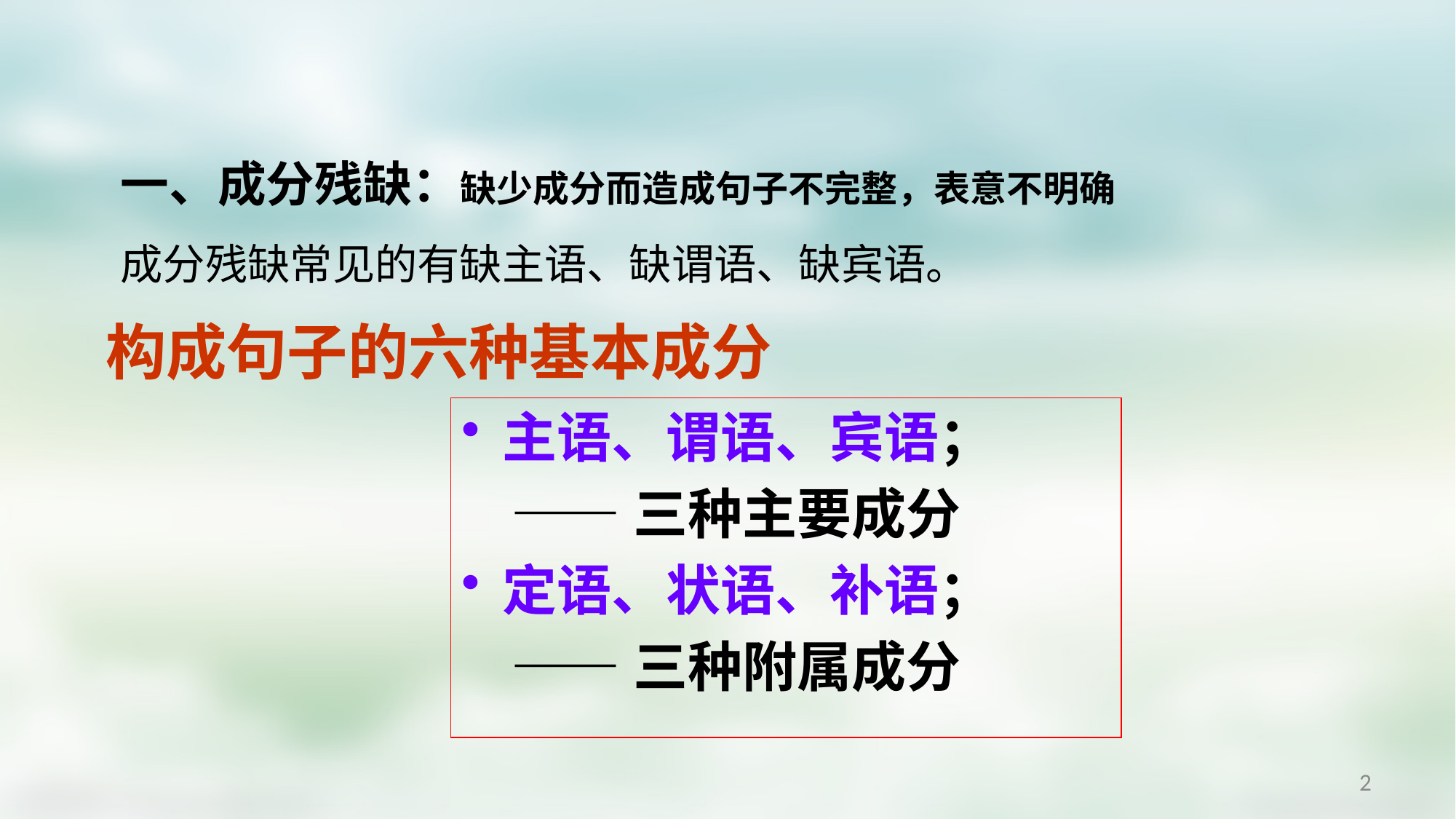

一、成分残缺：缺少成分而造成句子不完整，表意不明确
成分残缺常见的有缺主语、缺谓语、缺宾语。

构成句子的六种基本成分
主语、谓语、宾语；
    ——三种主要成分
定语、状语、补语；
    ——三种附属成分
2